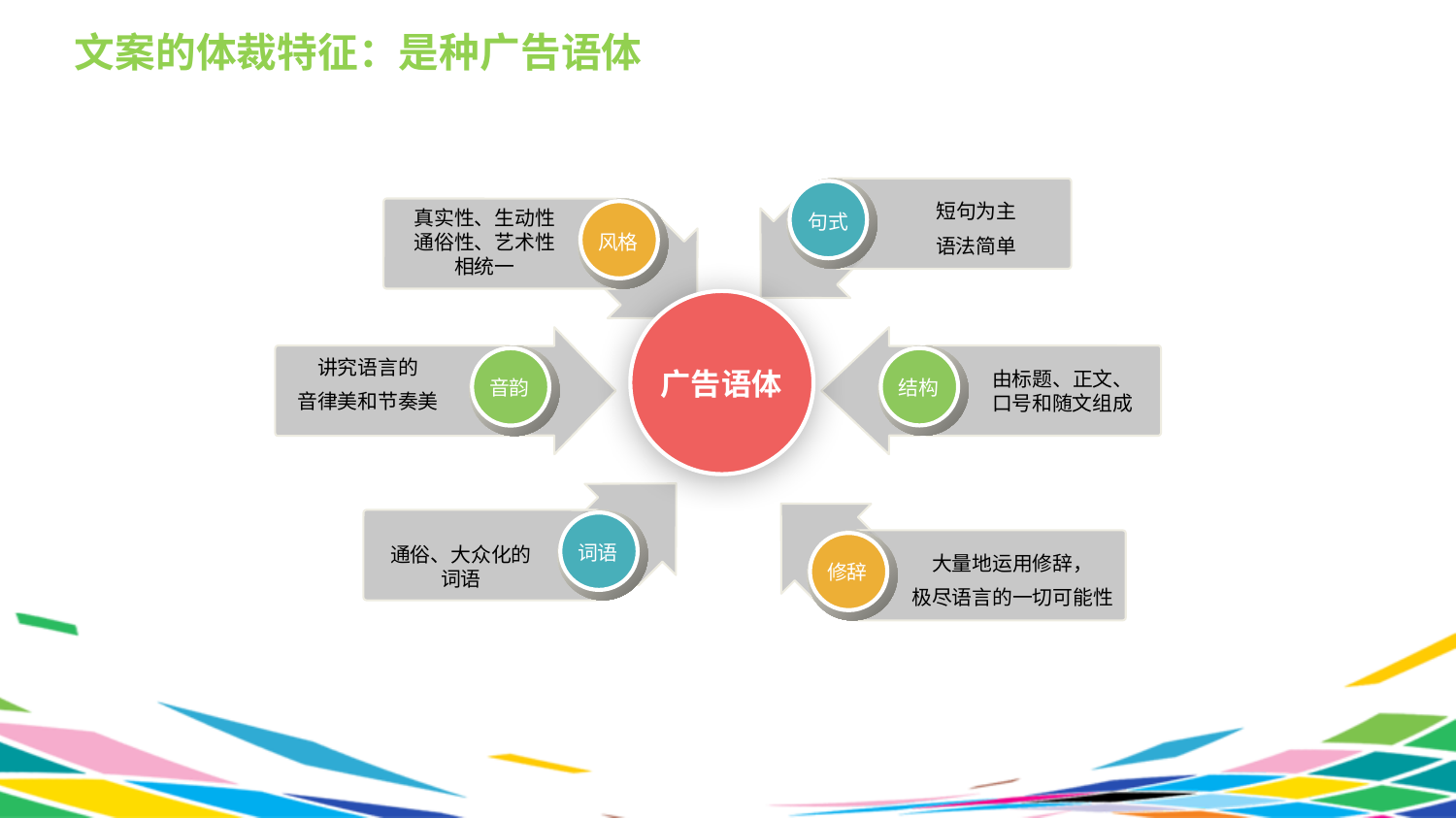

文案的体裁特征：是种广告语体

短句为主
语法简单

通俗、大众化的词语

句式

词语

真实性、生动性通俗性、艺术性相统一

大量地运用修辞，
极尽语言的一切可能性

风格

修辞

广告语体

讲究语言的
音律美和节奏美
由标题、正文、口号和随文组成

音韵
结构